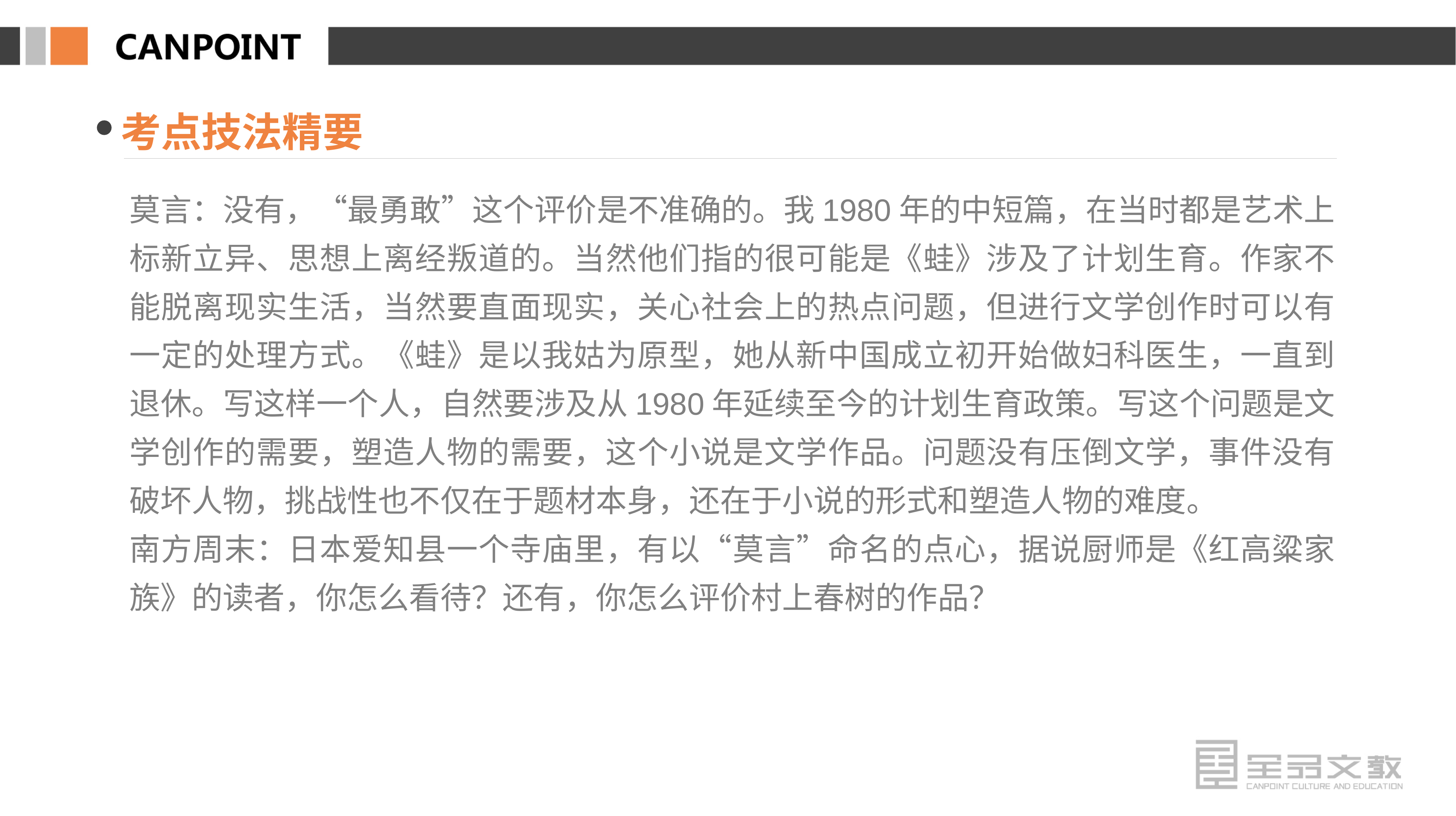

考点技法精要

莫言：没有，“最勇敢”这个评价是不准确的。我1980年的中短篇，在当时都是艺术上标新立异、思想上离经叛道的。当然他们指的很可能是《蛙》涉及了计划生育。作家不能脱离现实生活，当然要直面现实，关心社会上的热点问题，但进行文学创作时可以有一定的处理方式。《蛙》是以我姑为原型，她从新中国成立初开始做妇科医生，一直到退休。写这样一个人，自然要涉及从1980年延续至今的计划生育政策。写这个问题是文学创作的需要，塑造人物的需要，这个小说是文学作品。问题没有压倒文学，事件没有破坏人物，挑战性也不仅在于题材本身，还在于小说的形式和塑造人物的难度。
南方周末：日本爱知县一个寺庙里，有以“莫言”命名的点心，据说厨师是《红高粱家族》的读者，你怎么看待？还有，你怎么评价村上春树的作品？